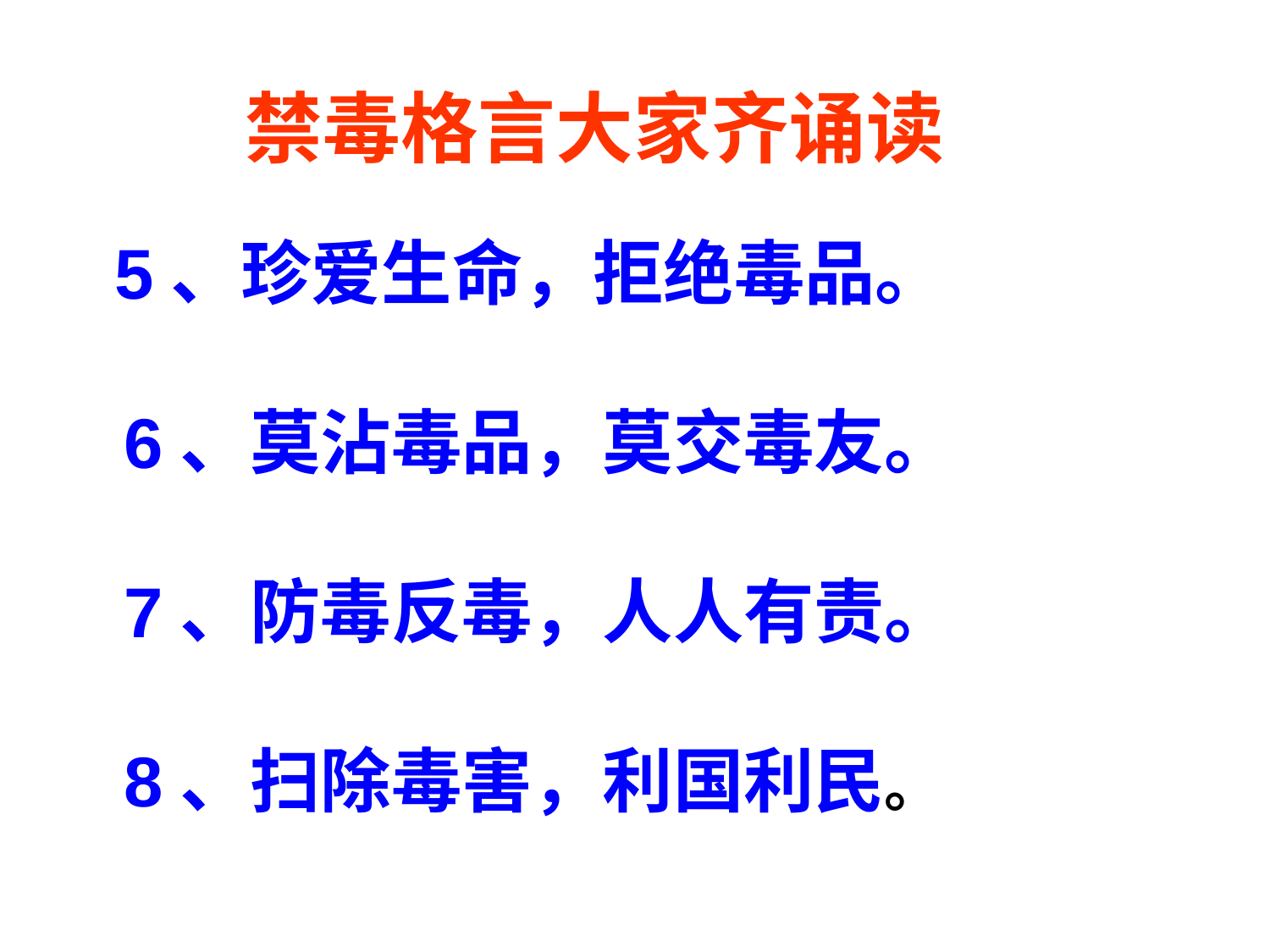

# 禁毒格言大家齐诵读
   5、珍爱生命，拒绝毒品。
6、莫沾毒品，莫交毒友。
7、防毒反毒，人人有责。
8、扫除毒害，利国利民。